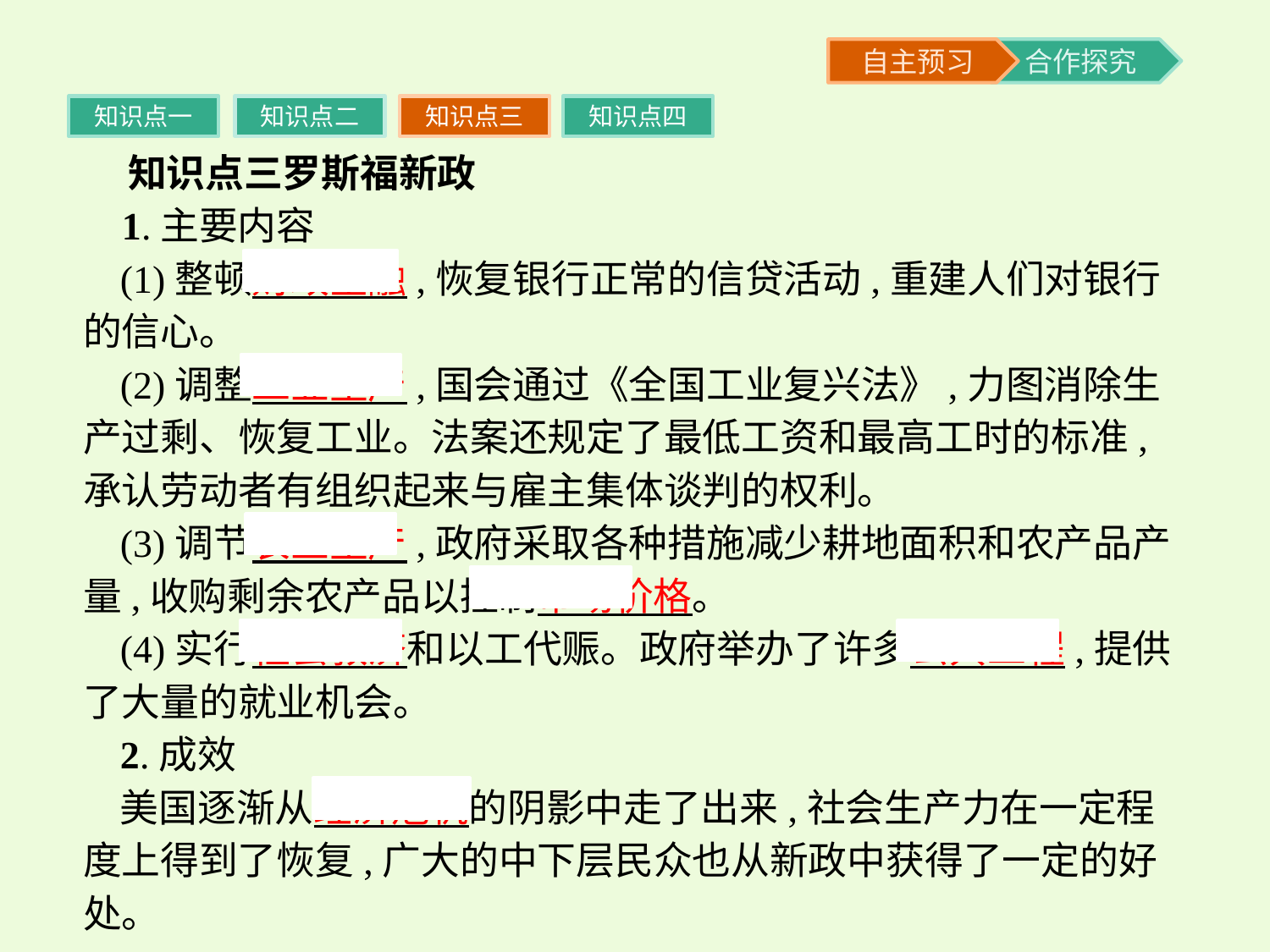

知识点一
知识点二
知识点三
知识点四
    知识点三罗斯福新政
    1.主要内容
(1)整顿财政金融,恢复银行正常的信贷活动,重建人们对银行的信心。
(2)调整工业生产,国会通过《全国工业复兴法》,力图消除生产过剩、恢复工业。法案还规定了最低工资和最高工时的标准,承认劳动者有组织起来与雇主集体谈判的权利。
(3)调节农业生产,政府采取各种措施减少耕地面积和农产品产量,收购剩余农产品以控制市场价格。
(4)实行社会救济和以工代赈。政府举办了许多公共工程,提供了大量的就业机会。
2.成效
美国逐渐从经济危机的阴影中走了出来,社会生产力在一定程度上得到了恢复,广大的中下层民众也从新政中获得了一定的好处。